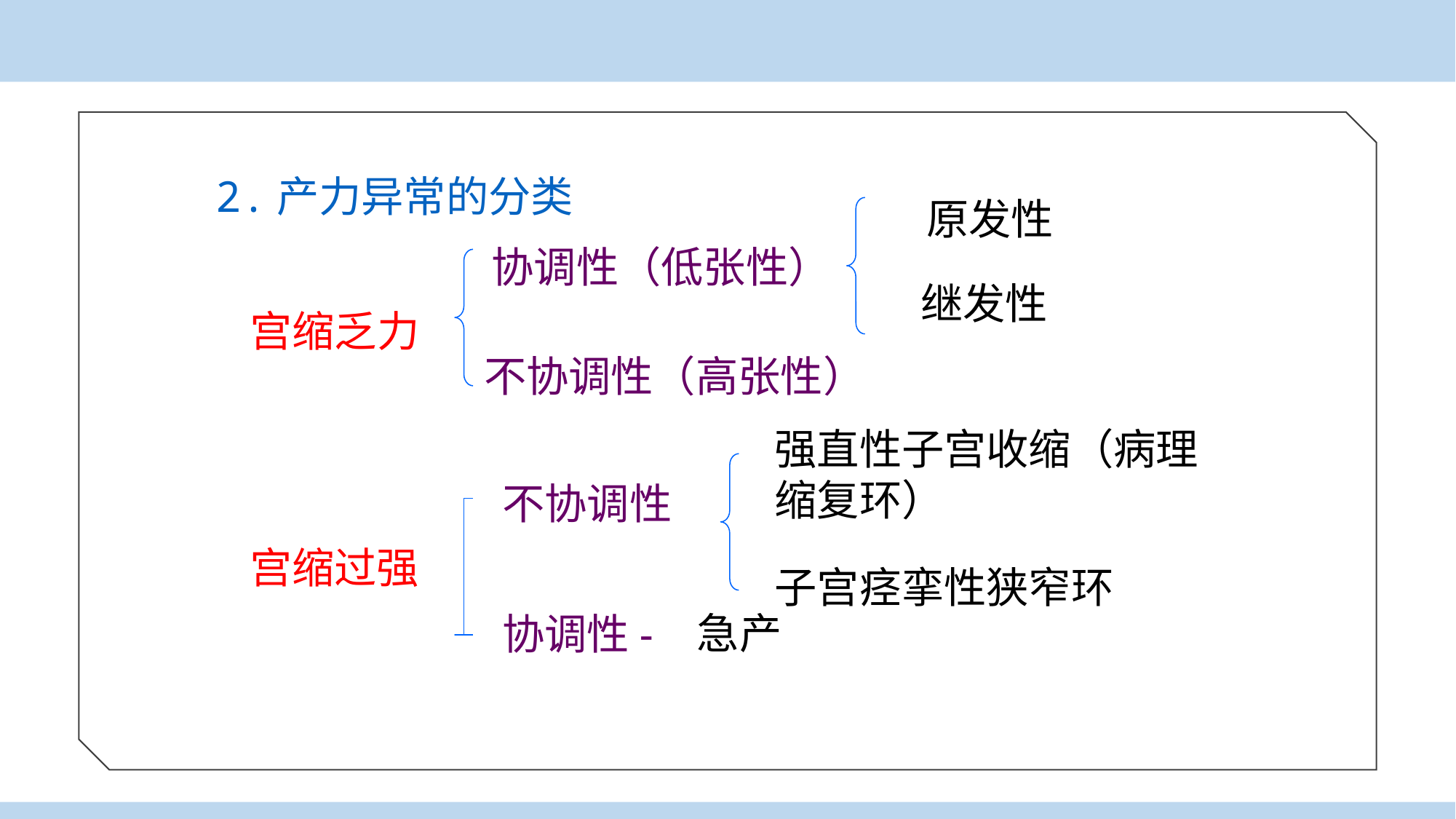

2.产力异常的分类
原发性
协调性（低张性）
继发性
宫缩乏力
不协调性（高张性）
强直性子宫收缩（病理缩复环）
不协调性
宫缩过强
子宫痉挛性狭窄环
急产
协调性-